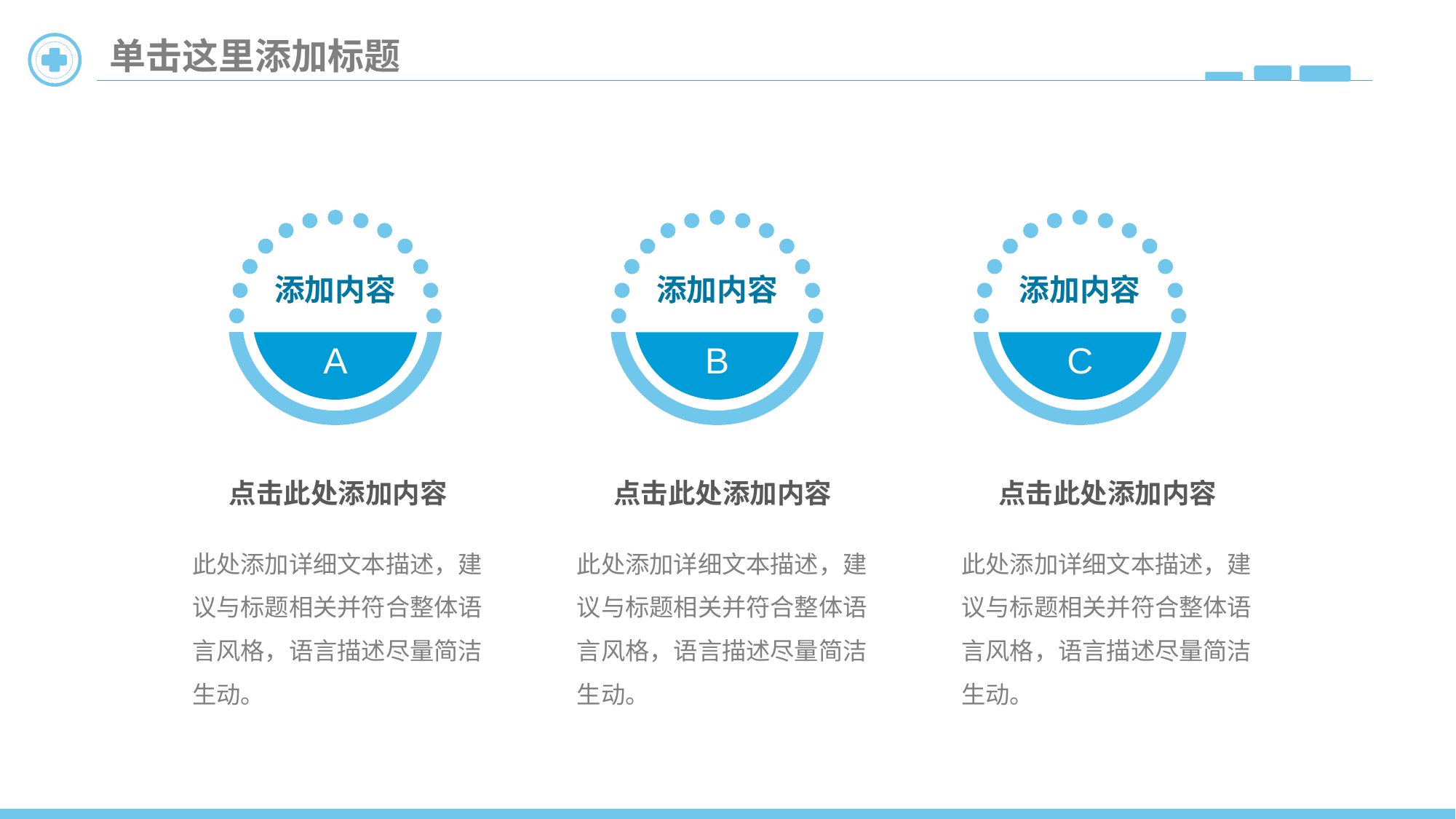

单击这里添加标题

添加内容
A
添加内容
B
添加内容
C
点击此处添加内容
点击此处添加内容
点击此处添加内容
此处添加详细文本描述，建议与标题相关并符合整体语言风格，语言描述尽量简洁生动。
此处添加详细文本描述，建议与标题相关并符合整体语言风格，语言描述尽量简洁生动。
此处添加详细文本描述，建议与标题相关并符合整体语言风格，语言描述尽量简洁生动。